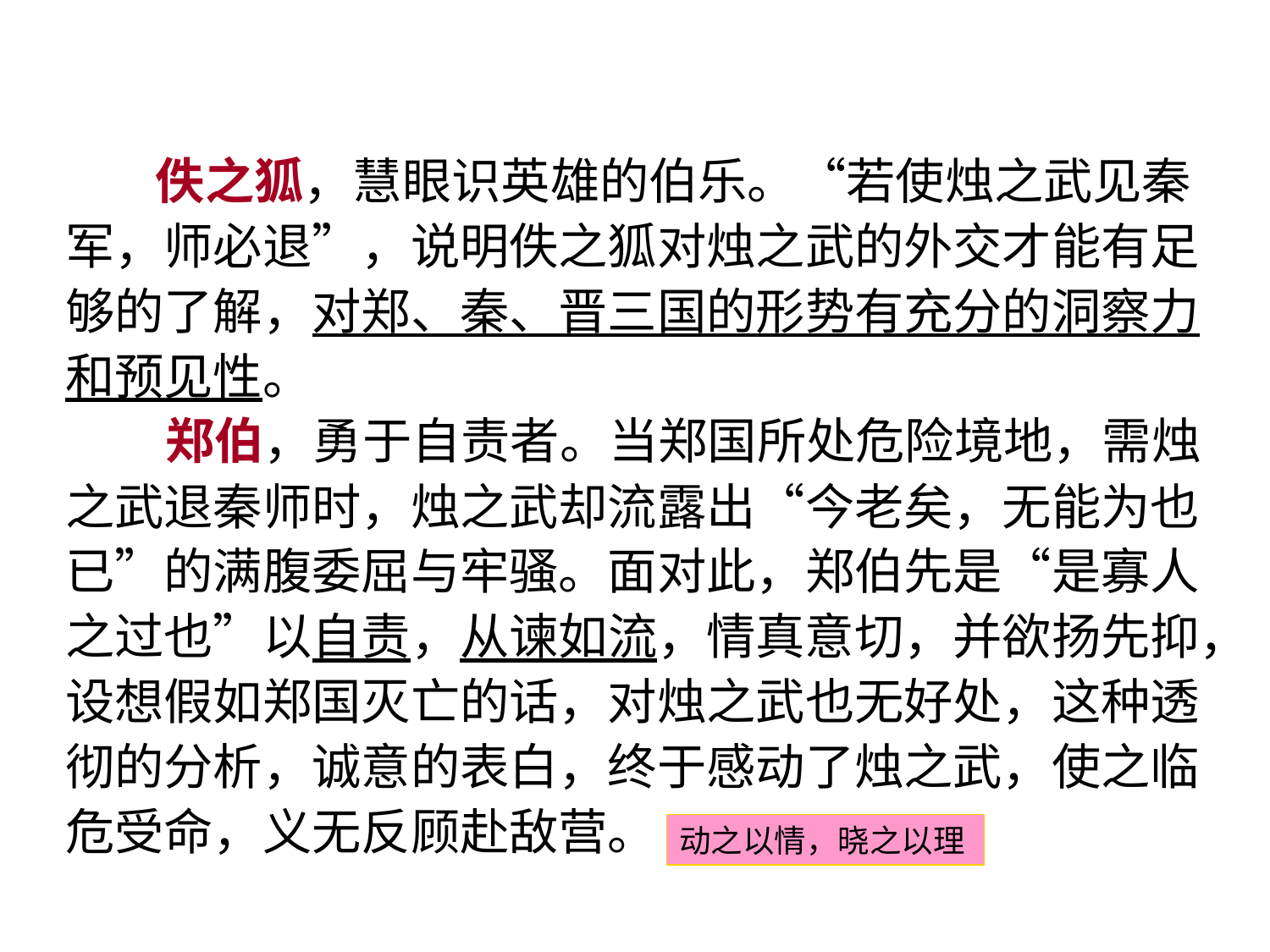

佚之狐，慧眼识英雄的伯乐。“若使烛之武见秦军，师必退”，说明佚之狐对烛之武的外交才能有足够的了解，对郑、秦、晋三国的形势有充分的洞察力和预见性。
        郑伯，勇于自责者。当郑国所处危险境地，需烛之武退秦师时，烛之武却流露出“今老矣，无能为也已”的满腹委屈与牢骚。面对此，郑伯先是“是寡人之过也”以自责，从谏如流，情真意切，并欲扬先抑，设想假如郑国灭亡的话，对烛之武也无好处，这种透彻的分析，诚意的表白，终于感动了烛之武，使之临危受命，义无反顾赴敌营。
动之以情，晓之以理